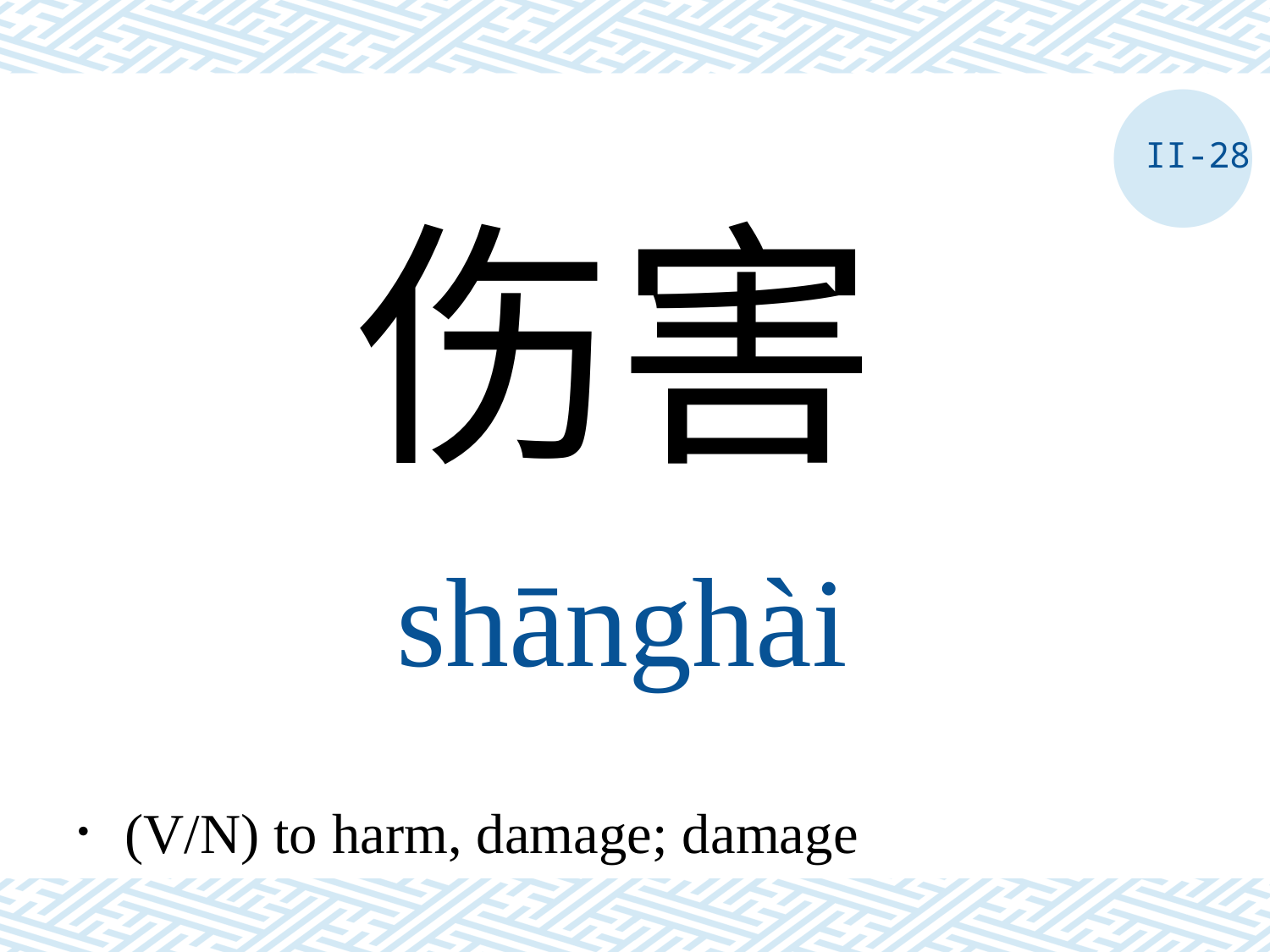

II-28

伤害
shānghài
．(V/N) to harm, damage; damage